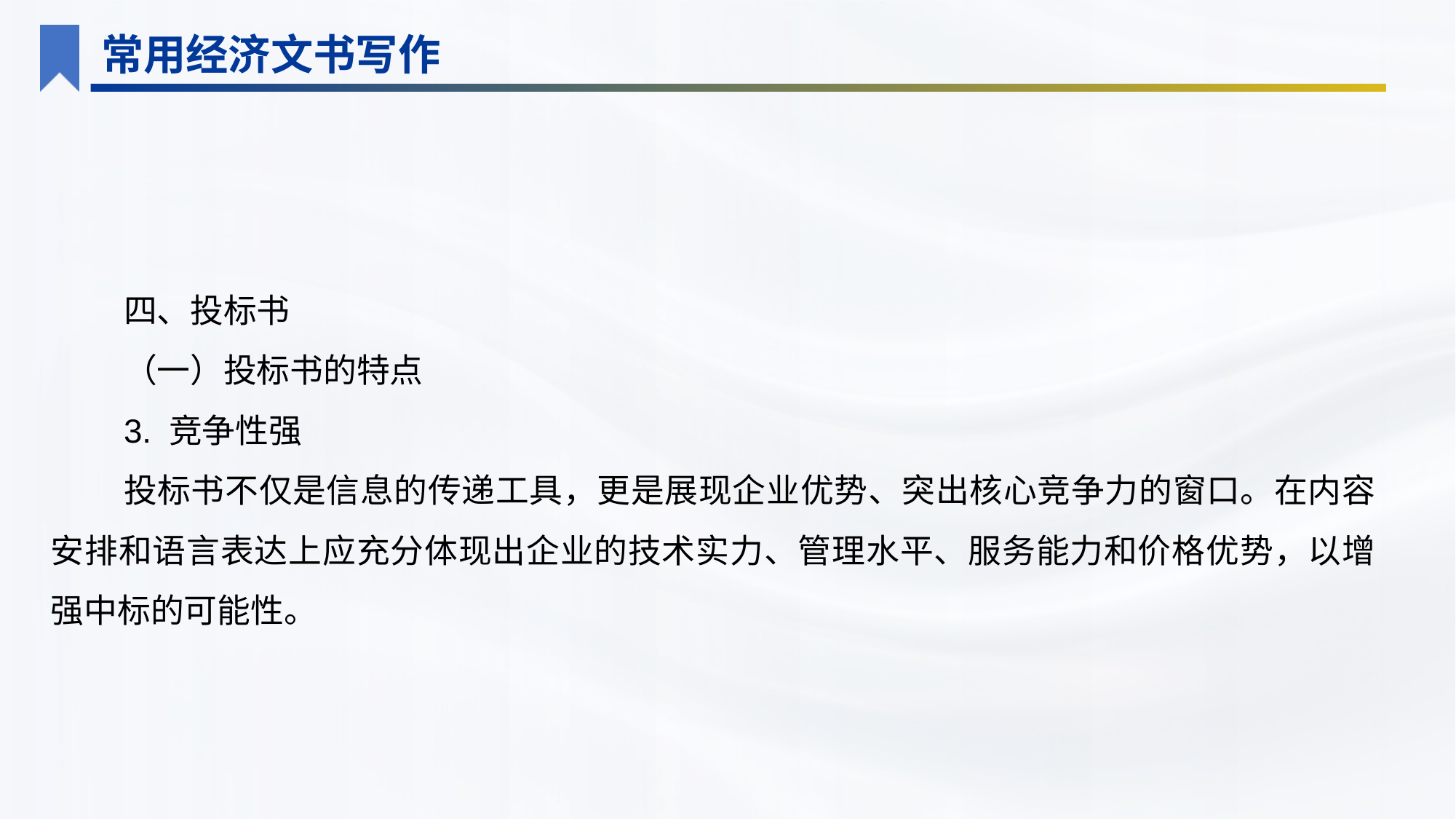

常用经济文书写作
四、投标书
（一）投标书的特点
3. 竞争性强
投标书不仅是信息的传递工具，更是展现企业优势、突出核心竞争力的窗口。在内容安排和语言表达上应充分体现出企业的技术实力、管理水平、服务能力和价格优势，以增强中标的可能性。